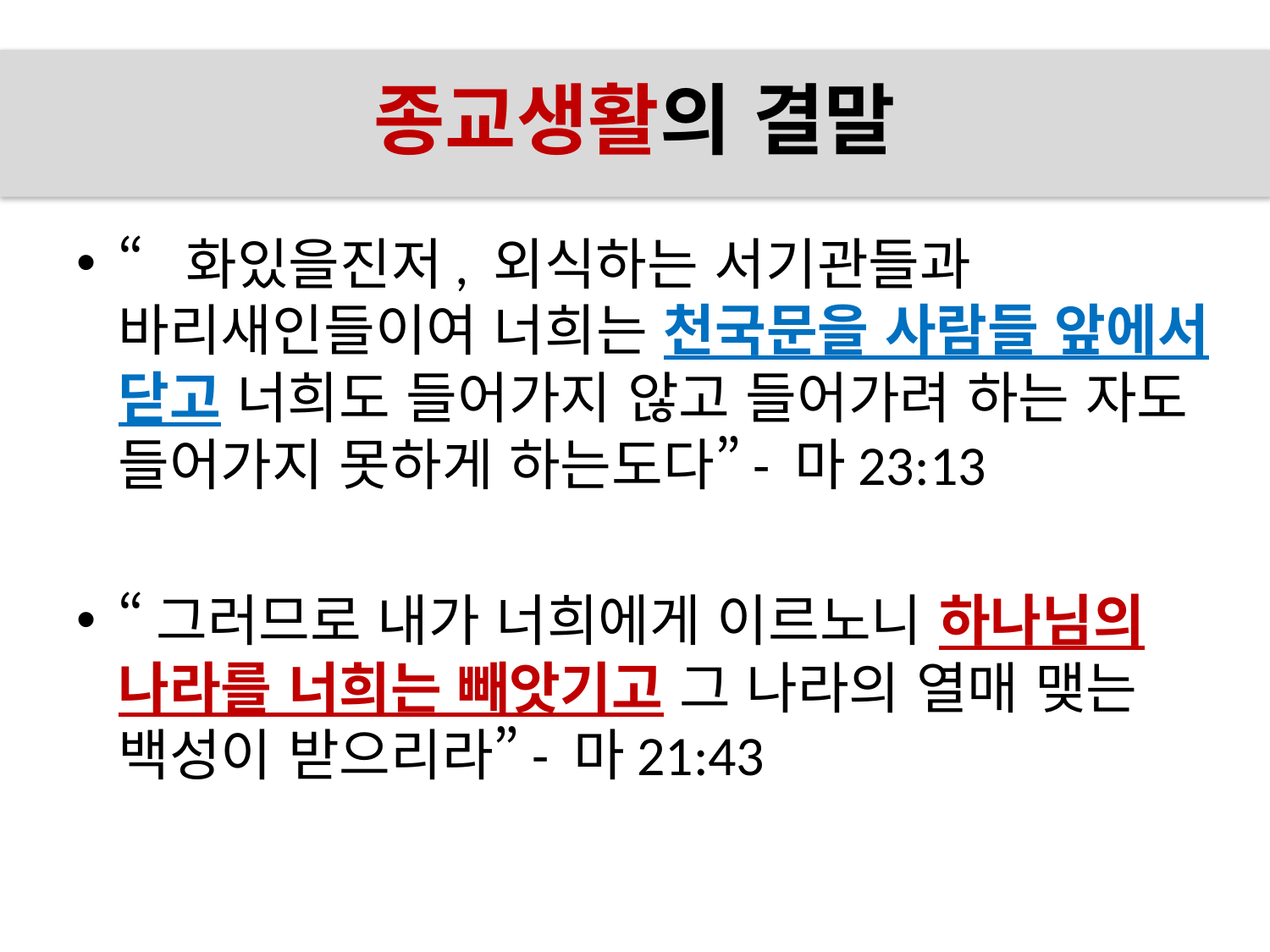

# 종교생활의 결말

“화있을진저, 외식하는 서기관들과 바리새인들이여 너희는 천국문을 사람들 앞에서 닫고 너희도 들어가지 않고 들어가려 하는 자도
들어가지 못하게 하는도다”- 마23:13

“그러므로 내가 너희에게 이르노니 하나님의 나라를 너희는 빼앗기고 그 나라의 열매 맺는 백성이 받으리라”- 마21:43